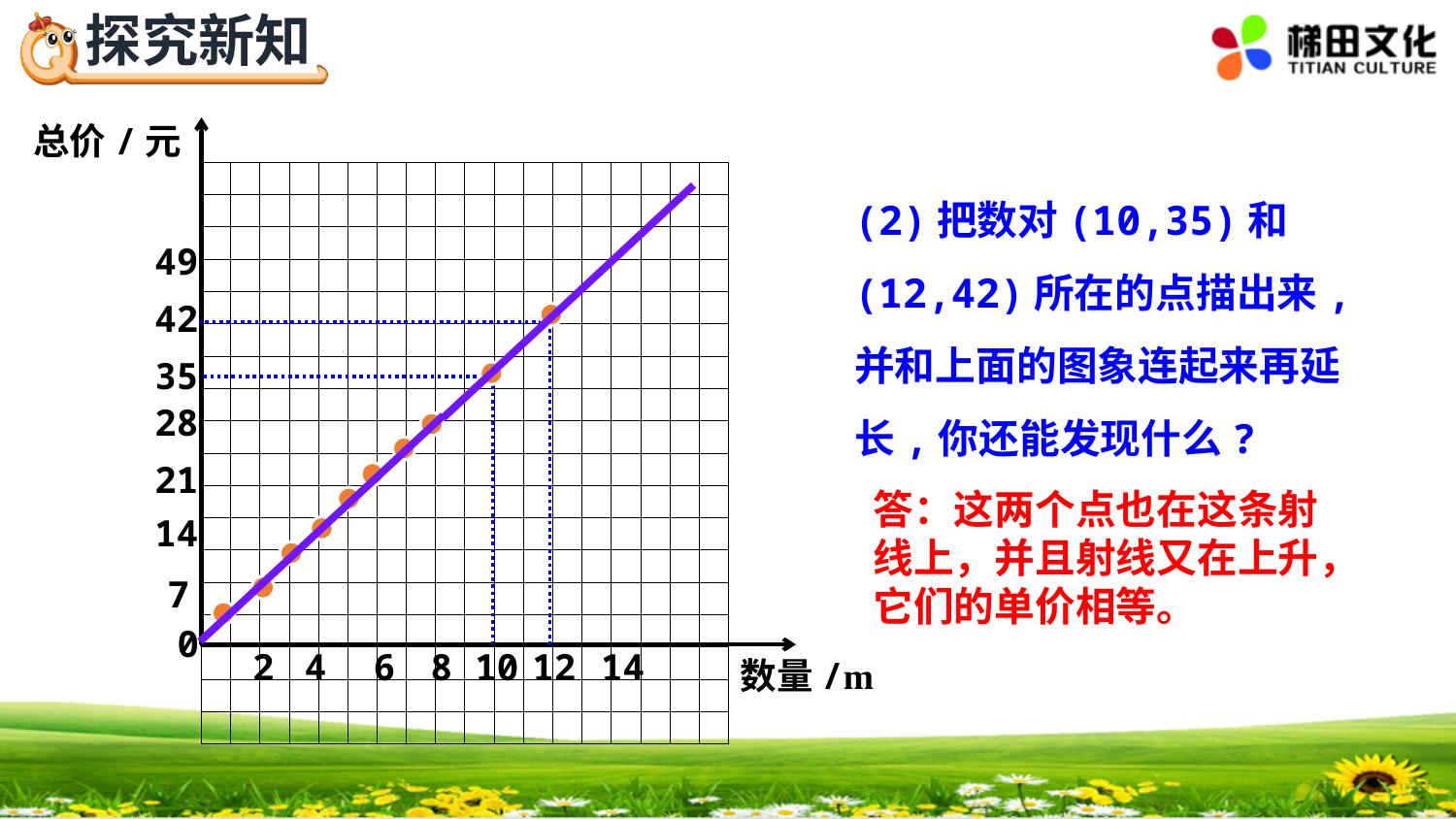

总价/元
|  |  |  |  |  |  |  |  |  |  |  |  |  |  |  |  |  |  |
| --- | --- | --- | --- | --- | --- | --- | --- | --- | --- | --- | --- | --- | --- | --- | --- | --- | --- |
|  |  |  |  |  |  |  |  |  |  |  |  |  |  |  |  |  |  |
|  |  |  |  |  |  |  |  |  |  |  |  |  |  |  |  |  |  |
|  |  |  |  |  |  |  |  |  |  |  |  |  |  |  |  |  |  |
|  |  |  |  |  |  |  |  |  |  |  |  |  |  |  |  |  |  |
|  |  |  |  |  |  |  |  |  |  |  |  |  |  |  |  |  |  |
|  |  |  |  |  |  |  |  |  |  |  |  |  |  |  |  |  |  |
|  |  |  |  |  |  |  |  |  |  |  |  |  |  |  |  |  |  |
|  |  |  |  |  |  |  |  |  |  |  |  |  |  |  |  |  |  |
|  |  |  |  |  |  |  |  |  |  |  |  |  |  |  |  |  |  |
|  |  |  |  |  |  |  |  |  |  |  |  |  |  |  |  |  |  |
|  |  |  |  |  |  |  |  |  |  |  |  |  |  |  |  |  |  |
|  |  |  |  |  |  |  |  |  |  |  |  |  |  |  |  |  |  |
|  |  |  |  |  |  |  |  |  |  |  |  |  |  |  |  |  |  |
|  |  |  |  |  |  |  |  |  |  |  |  |  |  |  |  |  |  |
|  |  |  |  |  |  |  |  |  |  |  |  |  |  |  |  |  |  |
|  |  |  |  |  |  |  |  |  |  |  |  |  |  |  |  |  |  |
|  |  |  |  |  |  |  |  |  |  |  |  |  |  |  |  |  |  |
(2)把数对(10,35)和(12,42)所在的点描出来,并和上面的图象连起来再延长,你还能发现什么?
49
42

35

28

21

答：这两个点也在这条射线上，并且射线又在上升，它们的单价相等。

14

7

0
2
4
6
8
10
12
14
数量/m